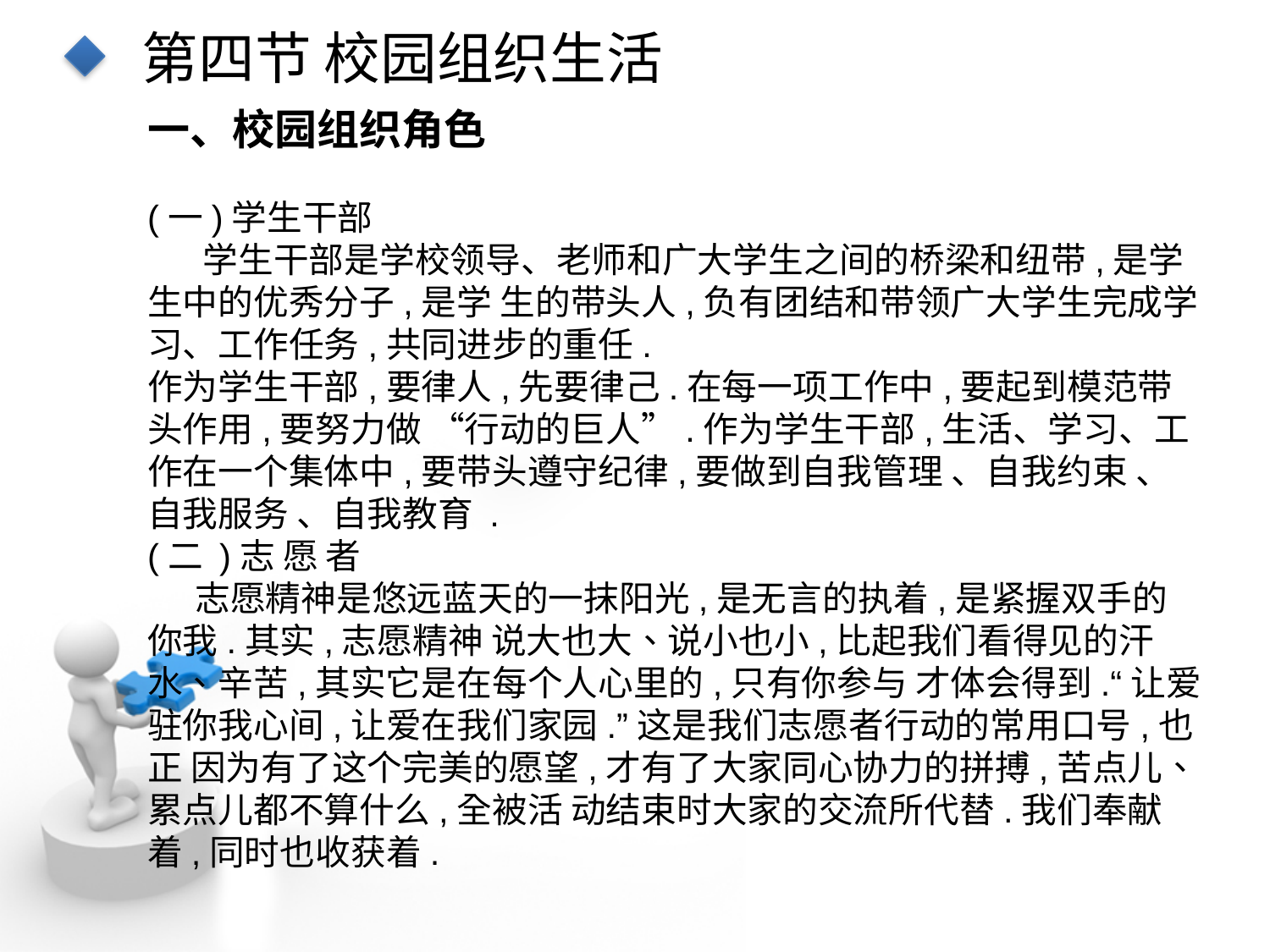

第四节 校园组织生活

一、校园组织角色

(一)学生干部
      学生干部是学校领导、老师和广大学生之间的桥梁和纽带,是学生中的优秀分子,是学 生的带头人,负有团结和带领广大学生完成学习、工作任务,共同进步的重任.
作为学生干部,要律人,先要律己.在每一项工作中,要起到模范带头作用,要努力做 “行动的巨人”.作为学生干部,生活、学习、工作在一个集体中,要带头遵守纪律,要做到自我管理 、自我约束 、自我服务 、自我教育 .
(二 )志 愿 者
     志愿精神是悠远蓝天的一抹阳光,是无言的执着,是紧握双手的你我.其实,志愿精神 说大也大、说小也小,比起我们看得见的汗水、辛苦,其实它是在每个人心里的,只有你参与 才体会得到.“让爱驻你我心间,让爱在我们家园.”这是我们志愿者行动的常用口号,也正 因为有了这个完美的愿望,才有了大家同心协力的拼搏,苦点儿、累点儿都不算什么,全被活 动结束时大家的交流所代替.我们奉献着,同时也收获着.
点击添加文本
点击添加文本
点击添加文本
点击添加文本